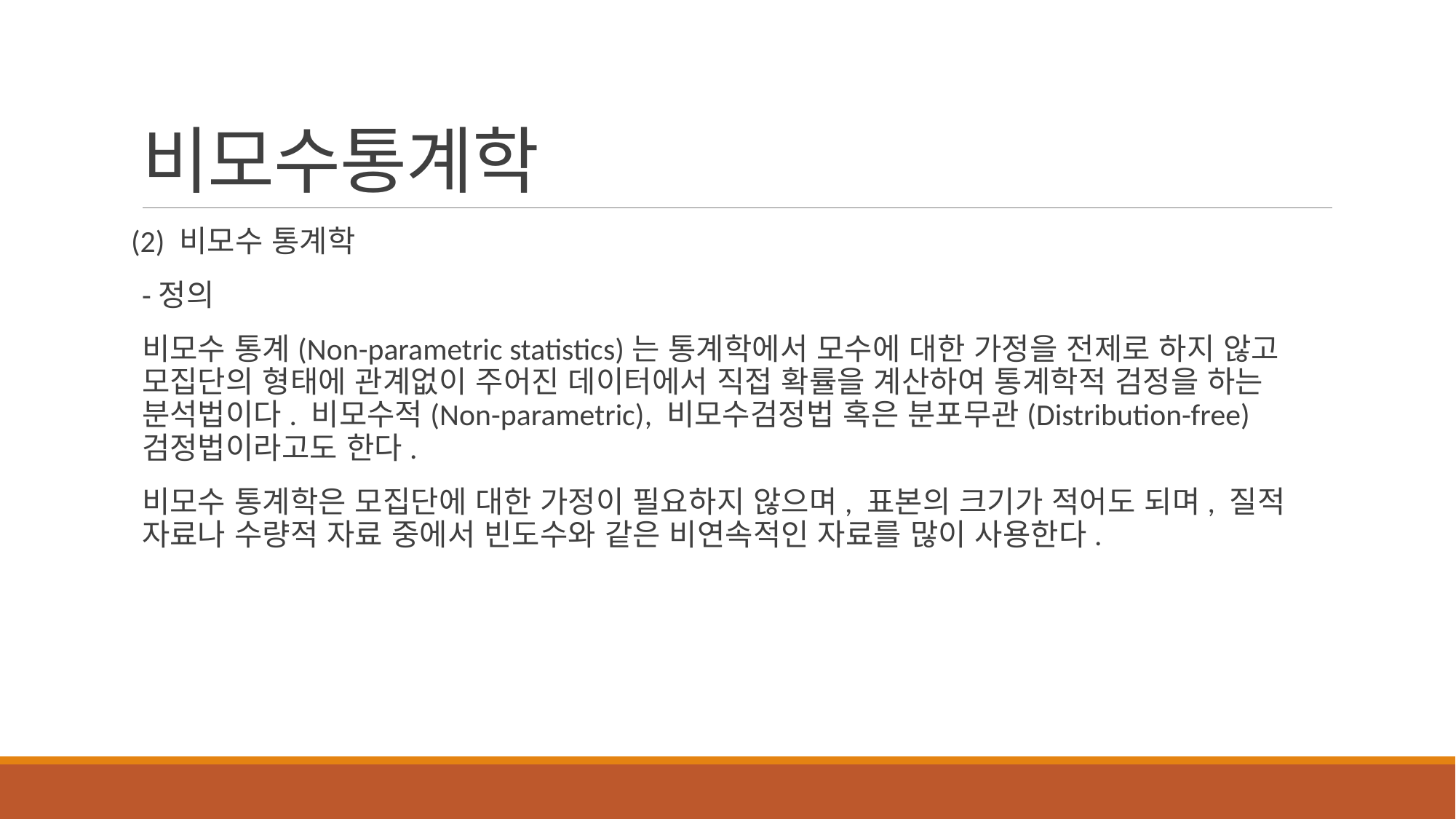

# 비모수통계학
(2) 비모수 통계학
-정의
비모수 통계(Non-parametric statistics)는 통계학에서 모수에 대한 가정을 전제로 하지 않고 모집단의 형태에 관계없이 주어진 데이터에서 직접 확률을 계산하여 통계학적 검정을 하는 분석법이다. 비모수적(Non-parametric), 비모수검정법 혹은 분포무관(Distribution-free)검정법이라고도 한다.
비모수 통계학은 모집단에 대한 가정이 필요하지 않으며, 표본의 크기가 적어도 되며, 질적 자료나 수량적 자료 중에서 빈도수와 같은 비연속적인 자료를 많이 사용한다.